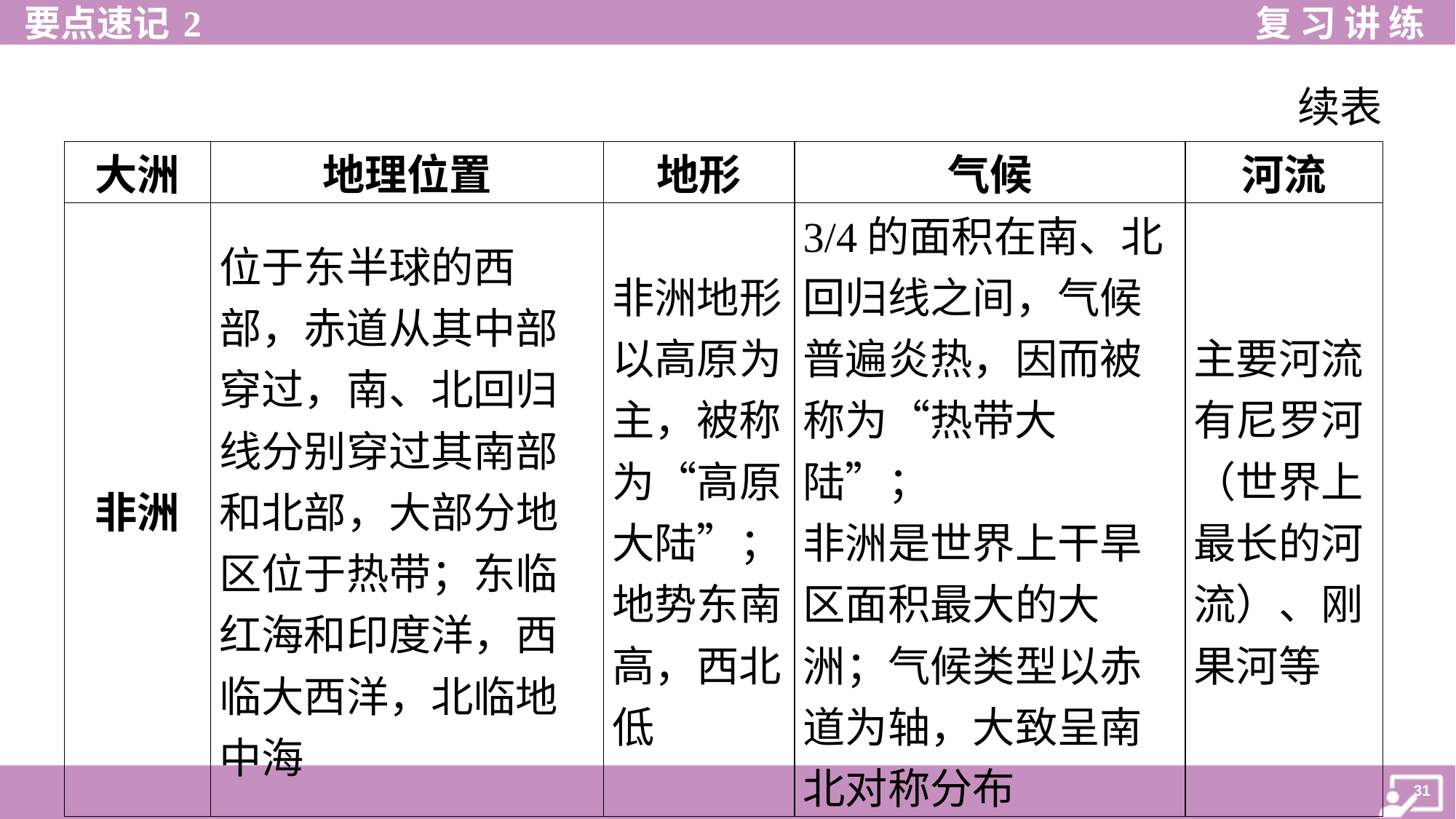

续表
| 大洲 | 地理位置 | 地形 | 气候 | 河流 |
| --- | --- | --- | --- | --- |
| 非洲 | 位于东半球的西 部，赤道从其中部 穿过，南、北回归 线分别穿过其南部 和北部，大部分地 区位于热带；东临 红海和印度洋，西 临大西洋，北临地 中海 | 非洲地形 以高原为 主，被称 为“高原 大陆”； 地势东南 高，西北 低 | 3/4的面积在南、北 回归线之间，气候 普遍炎热，因而被 称为“热带大陆”； 非洲是世界上干旱 区面积最大的大 洲；气候类型以赤 道为轴，大致呈南 北对称分布 | 主要河流 有尼罗河 （世界上 最长的河 流）、刚 果河等 |